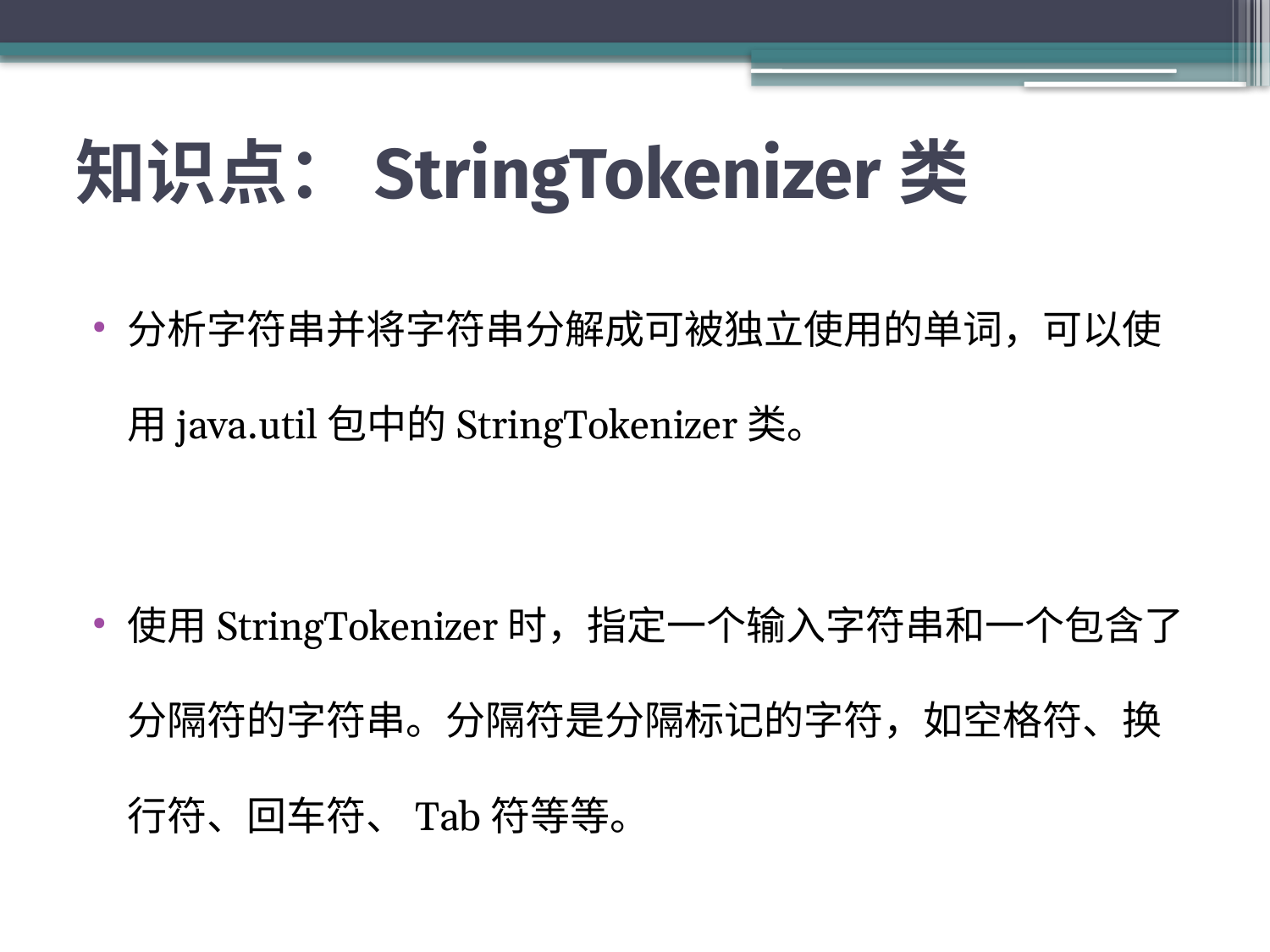

# 知识点：StringTokenizer类
分析字符串并将字符串分解成可被独立使用的单词，可以使用java.util包中的StringTokenizer类。

使用StringTokenizer时，指定一个输入字符串和一个包含了分隔符的字符串。分隔符是分隔标记的字符，如空格符、换行符、回车符、Tab符等等。